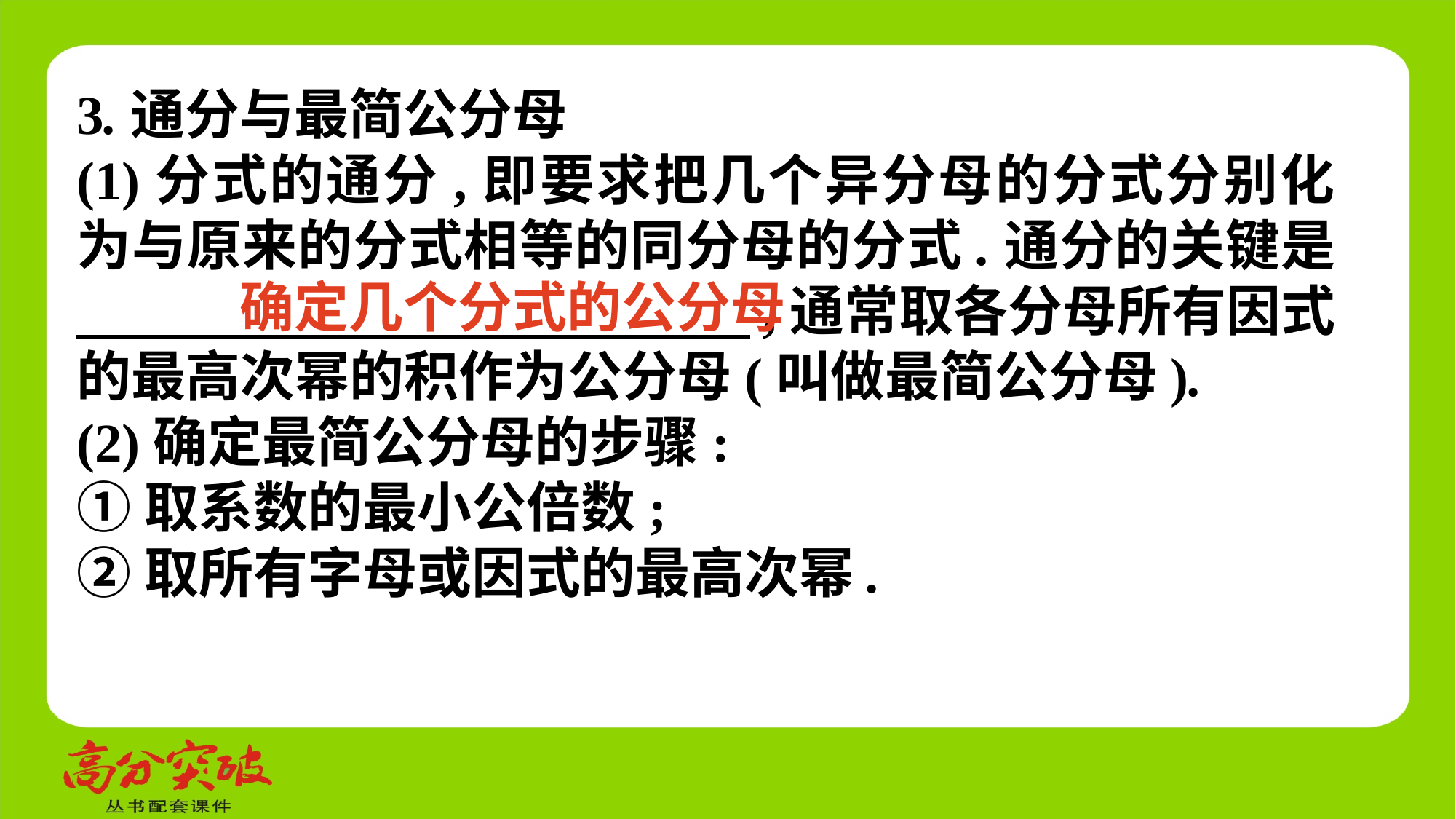

3.通分与最简公分母
(1)分式的通分,即要求把几个异分母的分式分别化为与原来的分式相等的同分母的分式.通分的关键是　                                                  ,通常取各分母所有因式的最高次幂的积作为公分母(叫做最简公分母).
(2)确定最简公分母的步骤:
①取系数的最小公倍数;
②取所有字母或因式的最高次幂.
确定几个分式的公分母